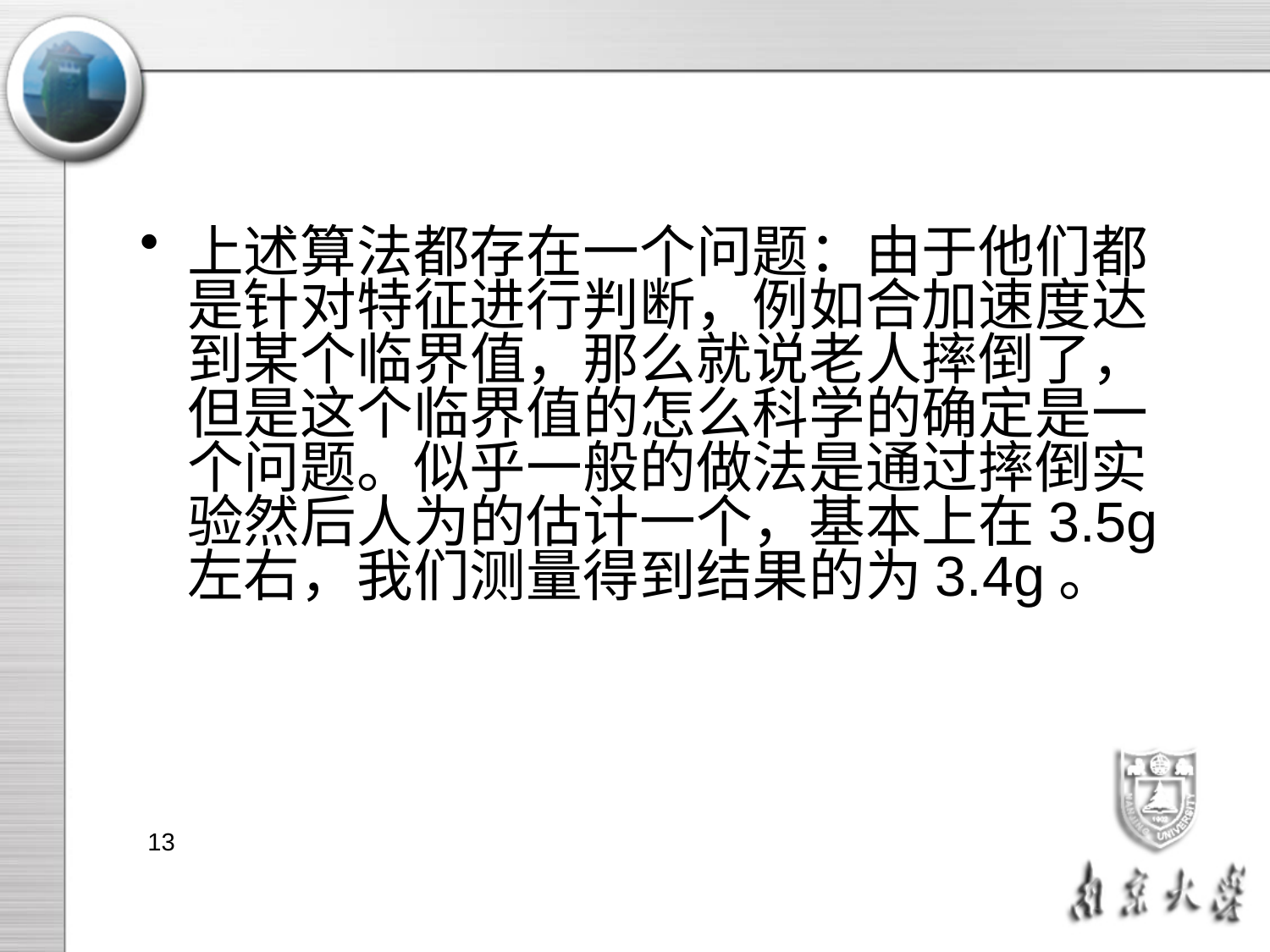

#
上述算法都存在一个问题：由于他们都是针对特征进行判断，例如合加速度达到某个临界值，那么就说老人摔倒了，但是这个临界值的怎么科学的确定是一个问题。似乎一般的做法是通过摔倒实验然后人为的估计一个，基本上在3.5g左右，我们测量得到结果的为3.4g。
13